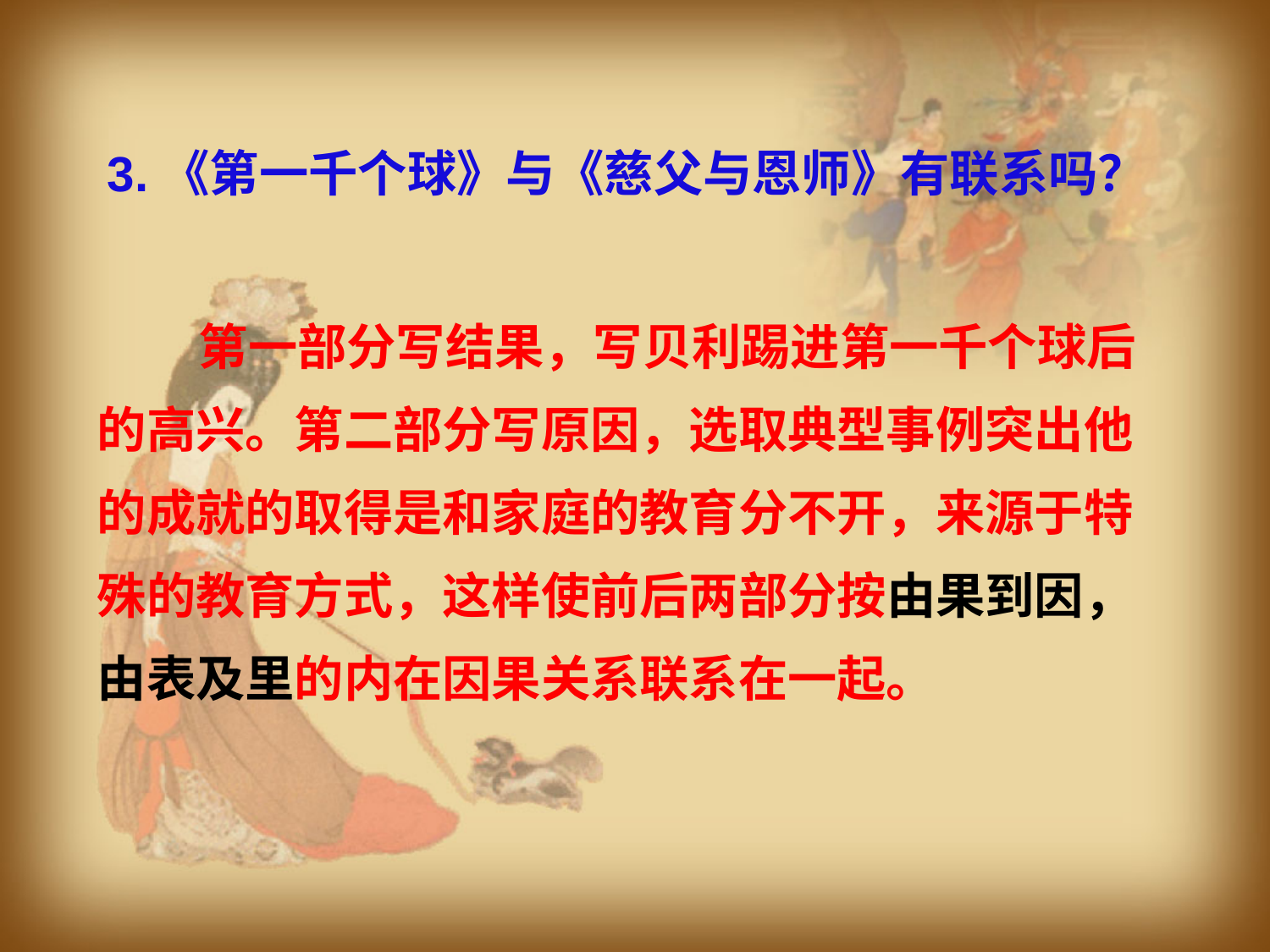

3.《第一千个球》与《慈父与恩师》有联系吗？
        第一部分写结果，写贝利踢进第一千个球后的高兴。第二部分写原因，选取典型事例突出他的成就的取得是和家庭的教育分不开，来源于特殊的教育方式，这样使前后两部分按由果到因，由表及里的内在因果关系联系在一起。